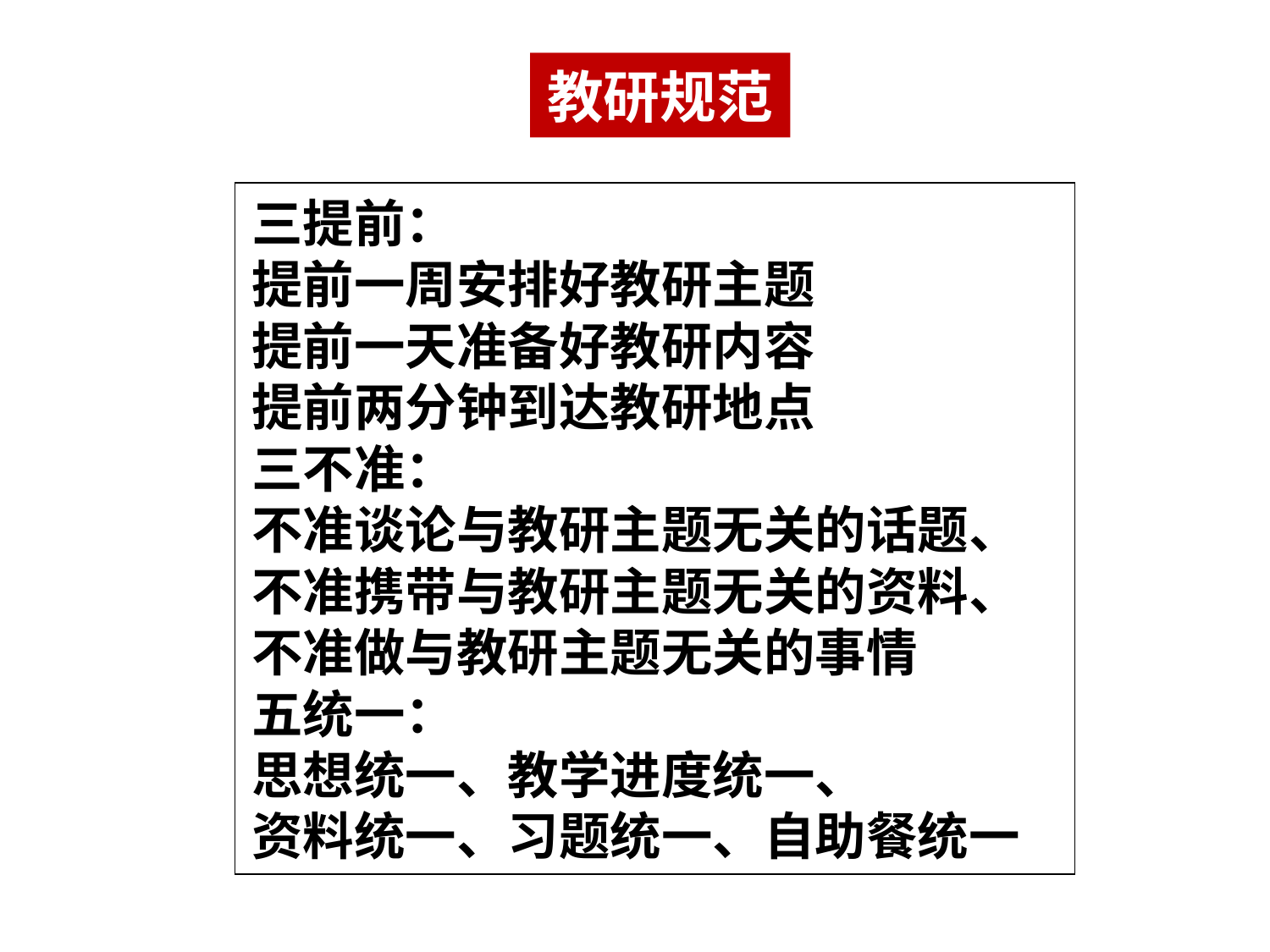

教研规范
三提前：
提前一周安排好教研主题
提前一天准备好教研内容
提前两分钟到达教研地点
三不准：
不准谈论与教研主题无关的话题、
不准携带与教研主题无关的资料、
不准做与教研主题无关的事情
五统一：
思想统一、教学进度统一、
资料统一、习题统一、自助餐统一